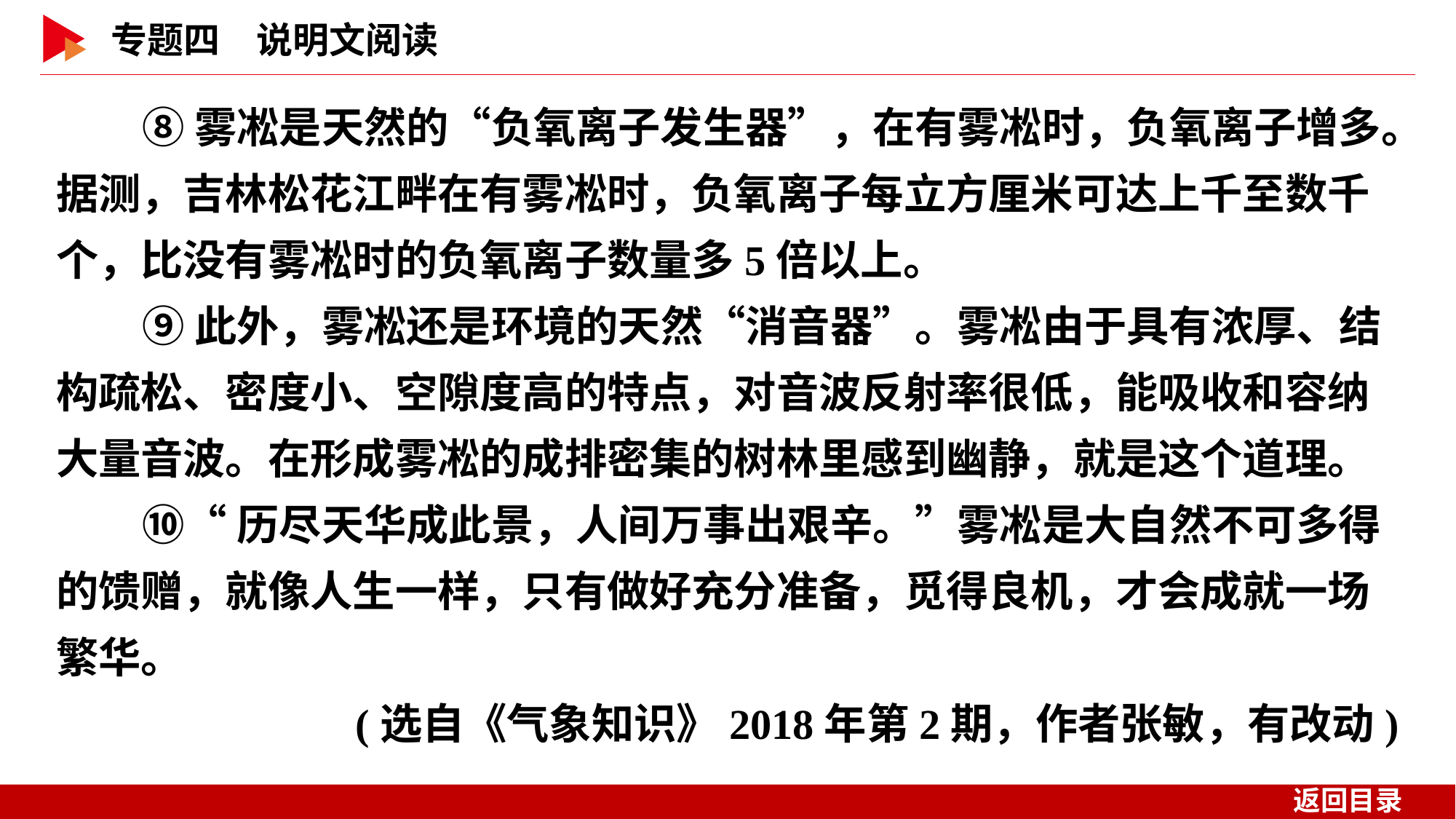

⑧雾凇是天然的“负氧离子发生器”，在有雾凇时，负氧离子增多。据测，吉林松花江畔在有雾凇时，负氧离子每立方厘米可达上千至数千个，比没有雾凇时的负氧离子数量多5倍以上。
⑨此外，雾凇还是环境的天然“消音器”。雾凇由于具有浓厚、结构疏松、密度小、空隙度高的特点，对音波反射率很低，能吸收和容纳大量音波。在形成雾凇的成排密集的树林里感到幽静，就是这个道理。
⑩“历尽天华成此景，人间万事出艰辛。”雾凇是大自然不可多得的馈赠，就像人生一样，只有做好充分准备，觅得良机，才会成就一场繁华。
(选自《气象知识》2018年第2期，作者张敏，有改动)